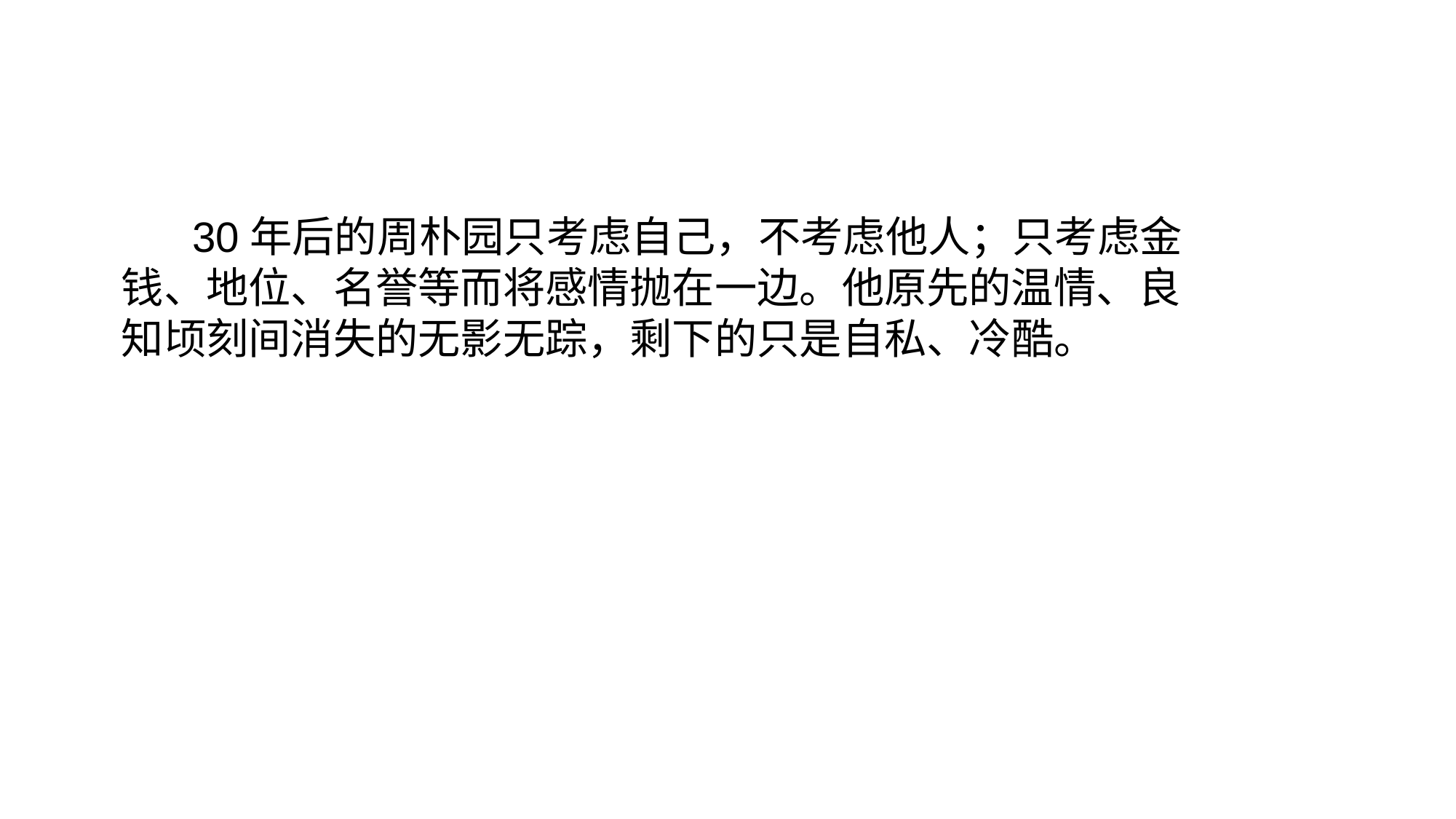

# 30年后的周朴园只考虑自己，不考虑他人；只考虑金钱、地位、名誉等而将感情抛在一边。他原先的温情、良知顷刻间消失的无影无踪，剩下的只是自私、冷酷。